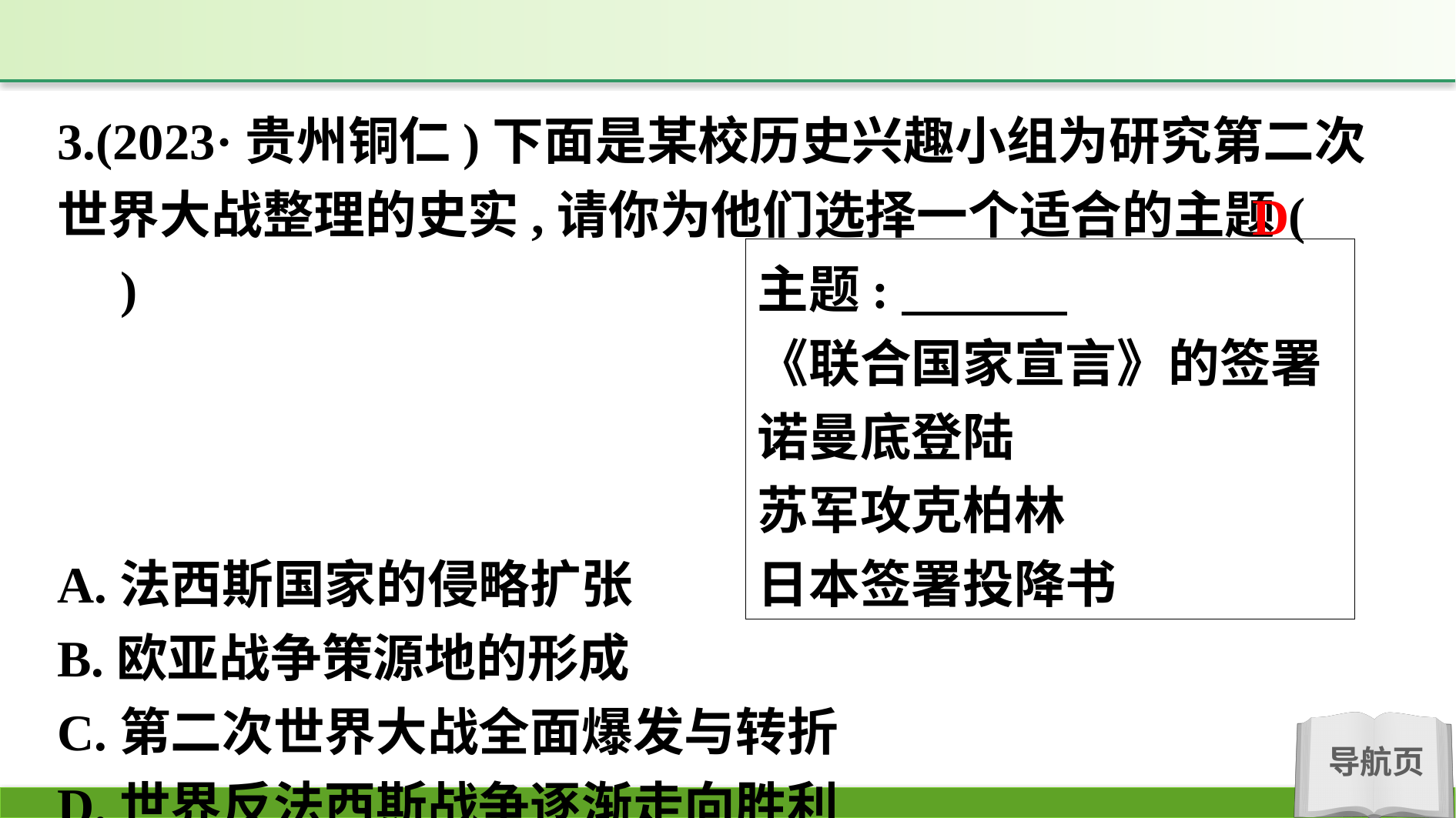

3.(2023·贵州铜仁)下面是某校历史兴趣小组为研究第二次世界大战整理的史实,请你为他们选择一个适合的主题(　　)

A.法西斯国家的侵略扩张
B.欧亚战争策源地的形成
C.第二次世界大战全面爆发与转折
D.世界反法西斯战争逐渐走向胜利
D
主题:
《联合国家宣言》的签署
诺曼底登陆
苏军攻克柏林
日本签署投降书